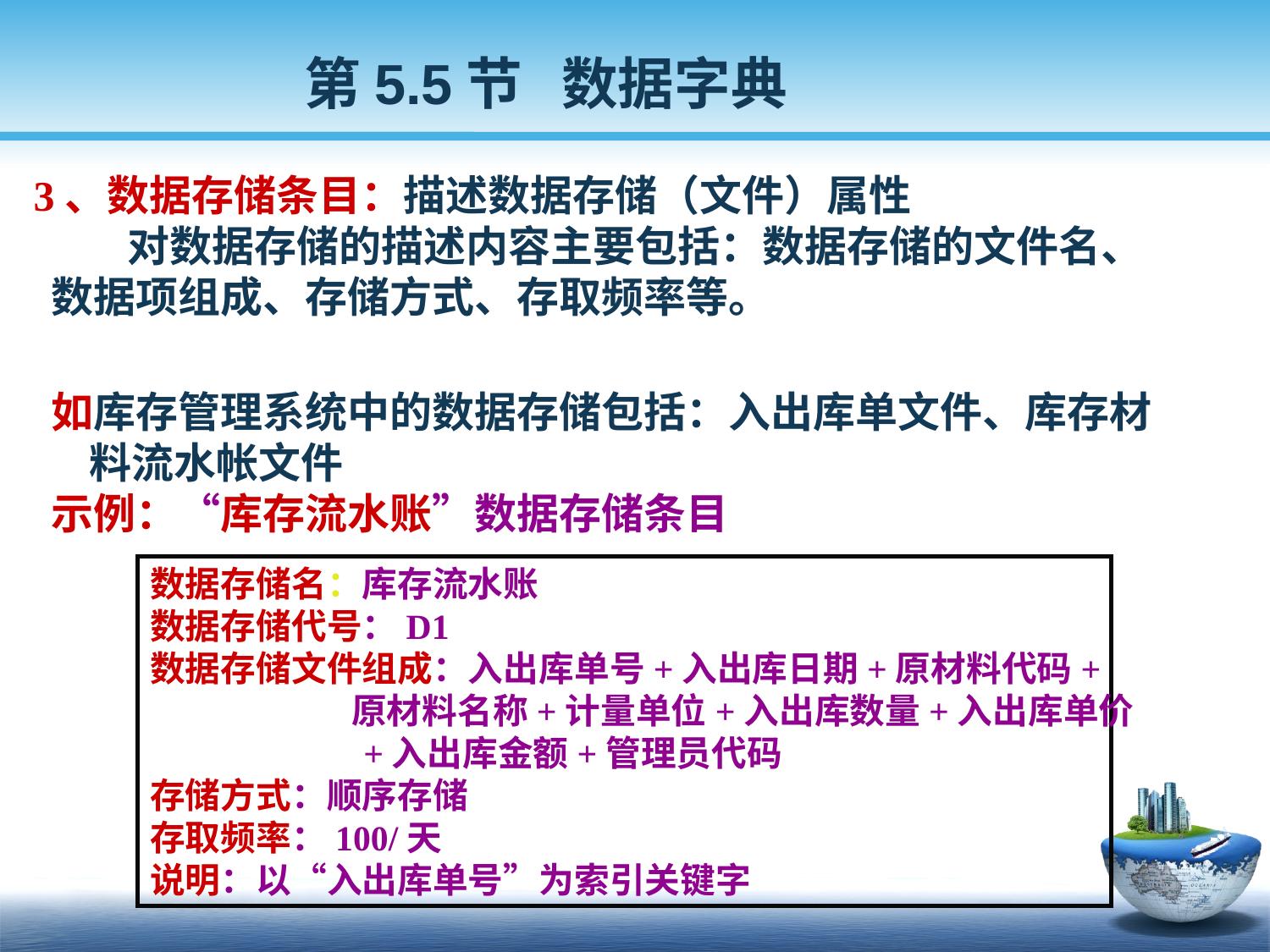

第5.5节   数据字典
  3、数据存储条目：描述数据存储（文件）属性
           对数据存储的描述内容主要包括：数据存储的文件名、
   数据项组成、存储方式、存取频率等。

   如库存管理系统中的数据存储包括：入出库单文件、库存材
       料流水帐文件
   示例：“库存流水账”数据存储条目

数据存储名：库存流水账
数据存储代号：D1
数据存储文件组成：入出库单号+入出库日期+原材料代码+
                        原材料名称+计量单位+入出库数量+入出库单价
                        +入出库金额+管理员代码
存储方式：顺序存储
存取频率：100/天
说明：以“入出库单号”为索引关键字